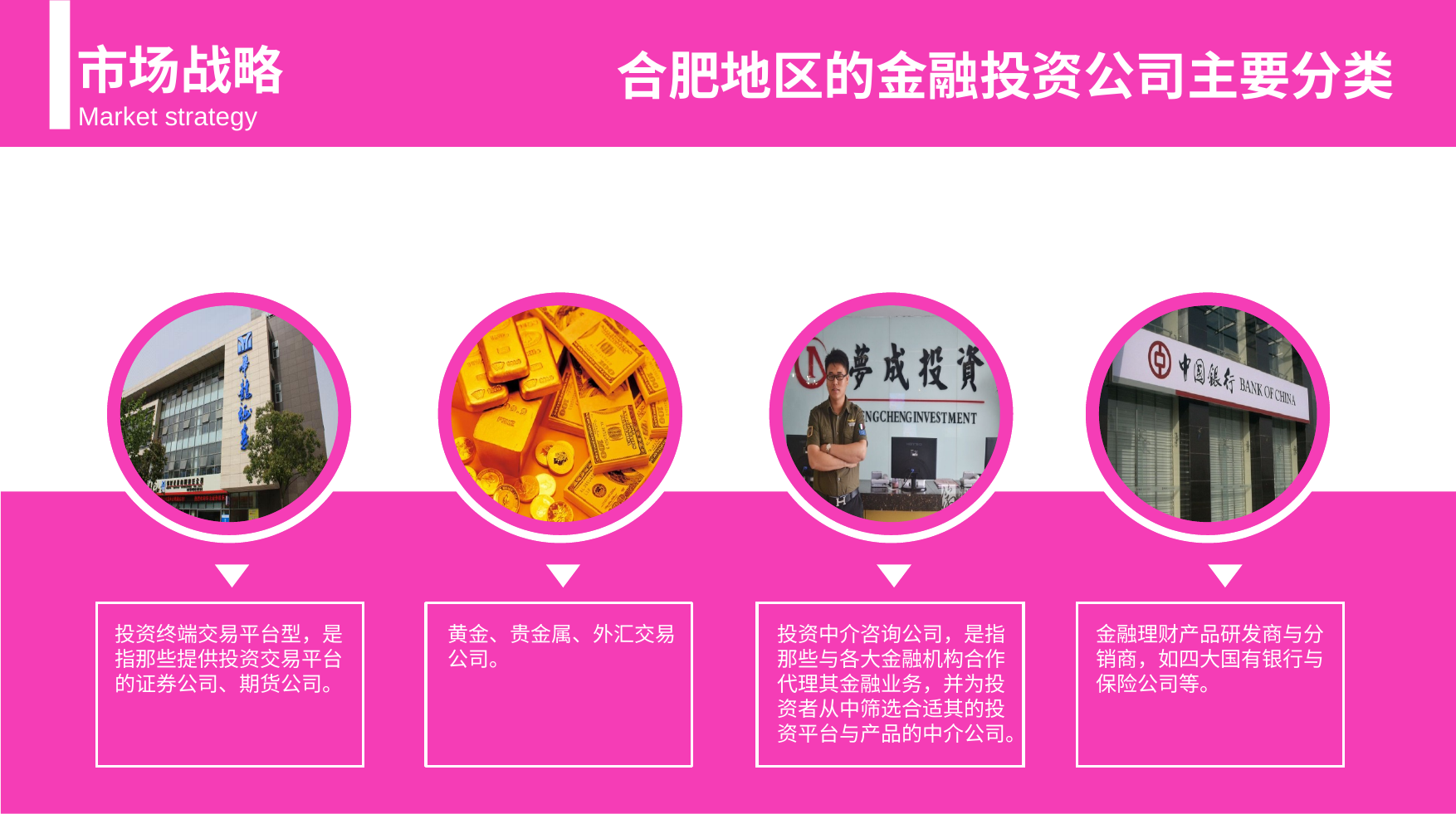

市场战略
合肥地区的金融投资公司主要分类
Market strategy

投资终端交易平台型，是指那些提供投资交易平台的证券公司、期货公司。
黄金、贵金属、外汇交易公司。
投资中介咨询公司，是指那些与各大金融机构合作代理其金融业务，并为投资者从中筛选合适其的投资平台与产品的中介公司。
金融理财产品研发商与分销商，如四大国有银行与保险公司等。